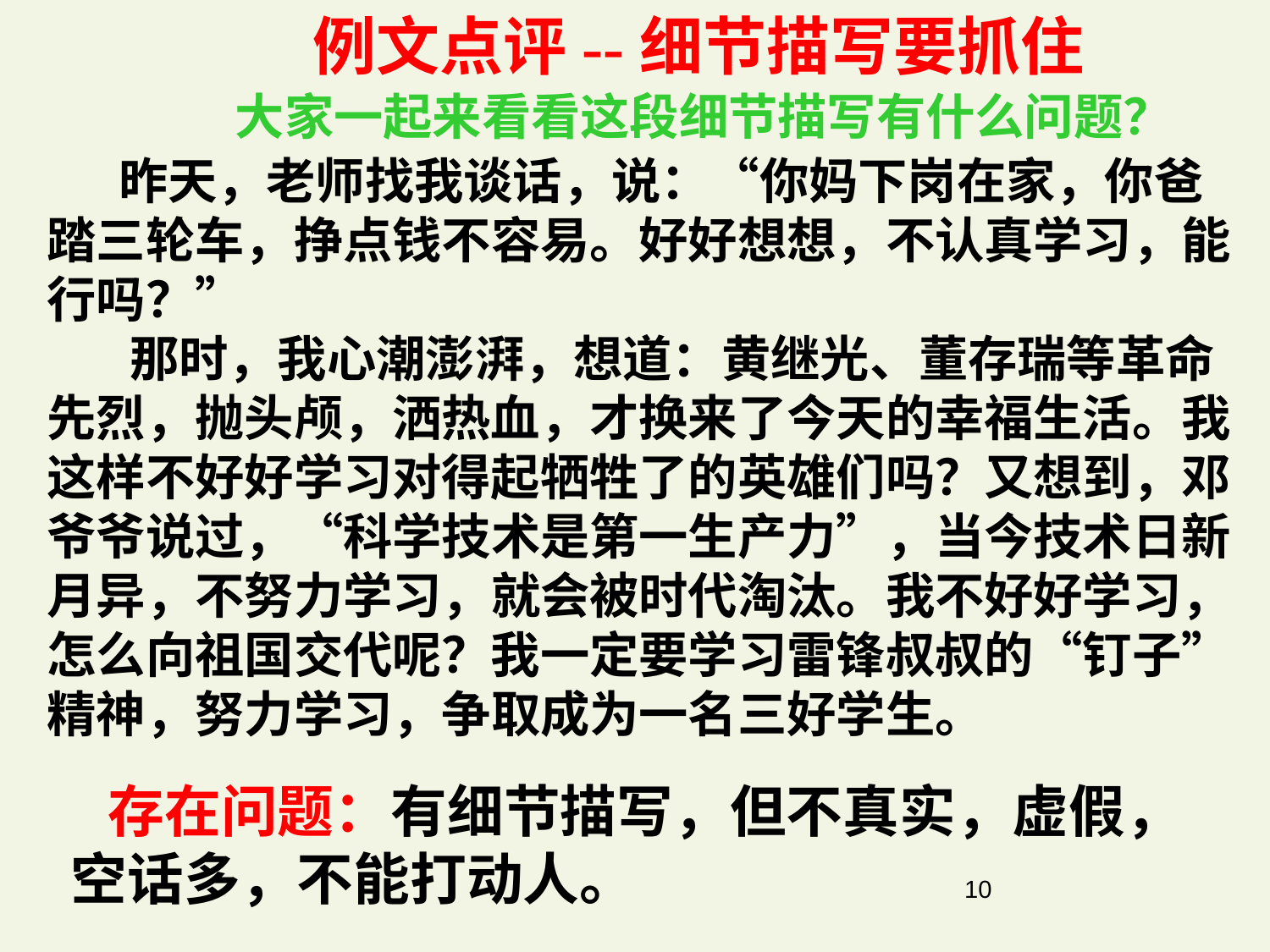

例文点评--细节描写要抓住
大家一起来看看这段细节描写有什么问题？
  昨天，老师找我谈话，说：“你妈下岗在家，你爸踏三轮车，挣点钱不容易。好好想想，不认真学习，能行吗？”
   那时，我心潮澎湃，想道：黄继光、董存瑞等革命先烈，抛头颅，洒热血，才换来了今天的幸福生活。我这样不好好学习对得起牺牲了的英雄们吗？又想到，邓爷爷说过，“科学技术是第一生产力”，当今技术日新月异，不努力学习，就会被时代淘汰。我不好好学习，怎么向祖国交代呢？我一定要学习雷锋叔叔的“钉子” 精神，努力学习，争取成为一名三好学生。
存在问题：有细节描写，但不真实，虚假，空话多，不能打动人。
10